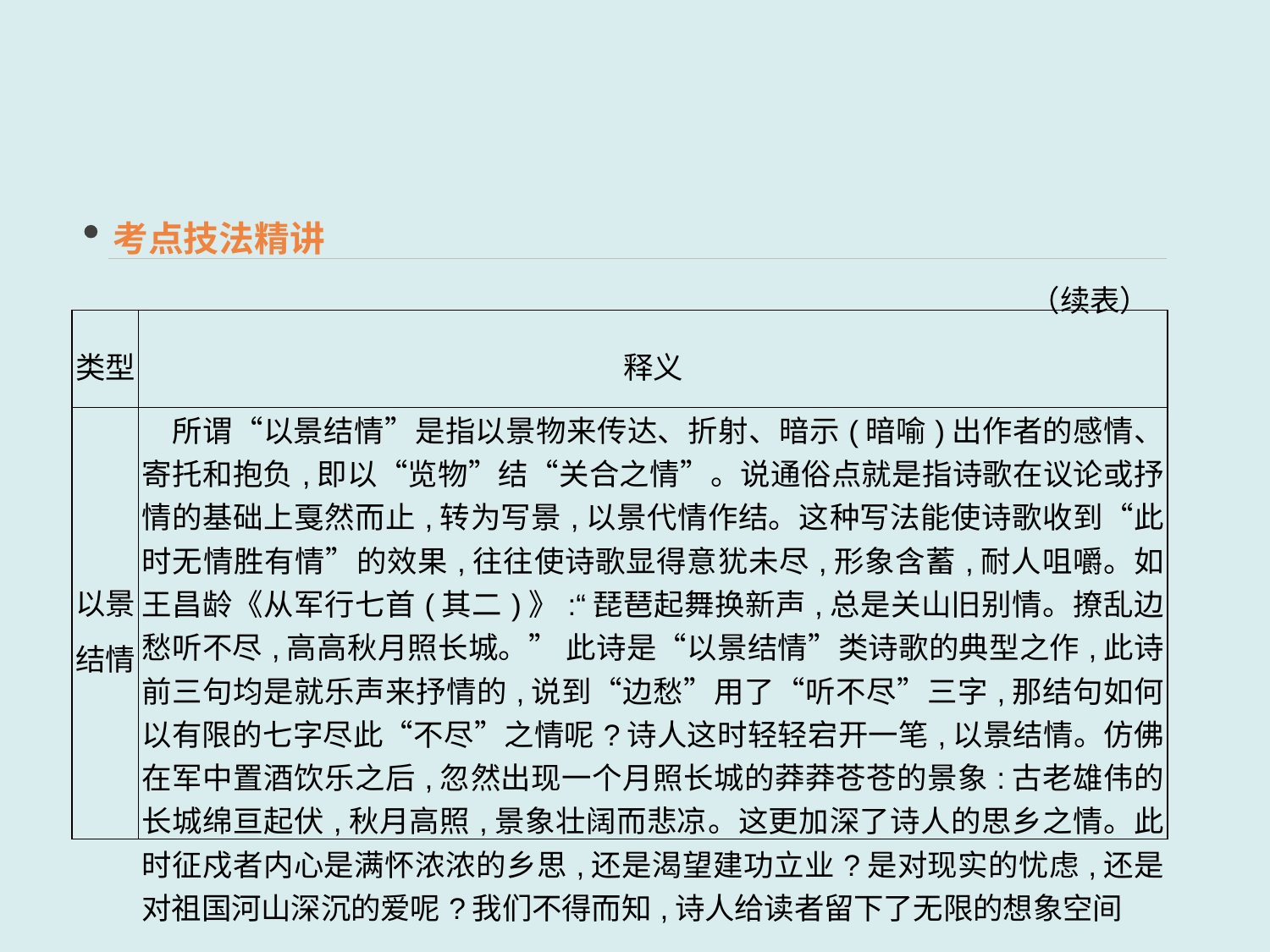

考点技法精讲

（续表）

| 类型 | 释义 |
| --- | --- |
| 以景结情 | 所谓“以景结情”是指以景物来传达、折射、暗示(暗喻)出作者的感情、寄托和抱负,即以“览物”结“关合之情”。说通俗点就是指诗歌在议论或抒情的基础上戛然而止,转为写景,以景代情作结。这种写法能使诗歌收到“此时无情胜有情”的效果,往往使诗歌显得意犹未尽,形象含蓄,耐人咀嚼。如王昌龄《从军行七首(其二)》:“琵琶起舞换新声,总是关山旧别情。撩乱边愁听不尽,高高秋月照长城。” 此诗是“以景结情”类诗歌的典型之作,此诗前三句均是就乐声来抒情的,说到“边愁”用了“听不尽”三字,那结句如何以有限的七字尽此“不尽”之情呢?诗人这时轻轻宕开一笔,以景结情。仿佛在军中置酒饮乐之后,忽然出现一个月照长城的莽莽苍苍的景象:古老雄伟的长城绵亘起伏,秋月高照,景象壮阔而悲凉。这更加深了诗人的思乡之情。此时征戍者内心是满怀浓浓的乡思,还是渴望建功立业?是对现实的忧虑,还是对祖国河山深沉的爱呢?我们不得而知,诗人给读者留下了无限的想象空间 |